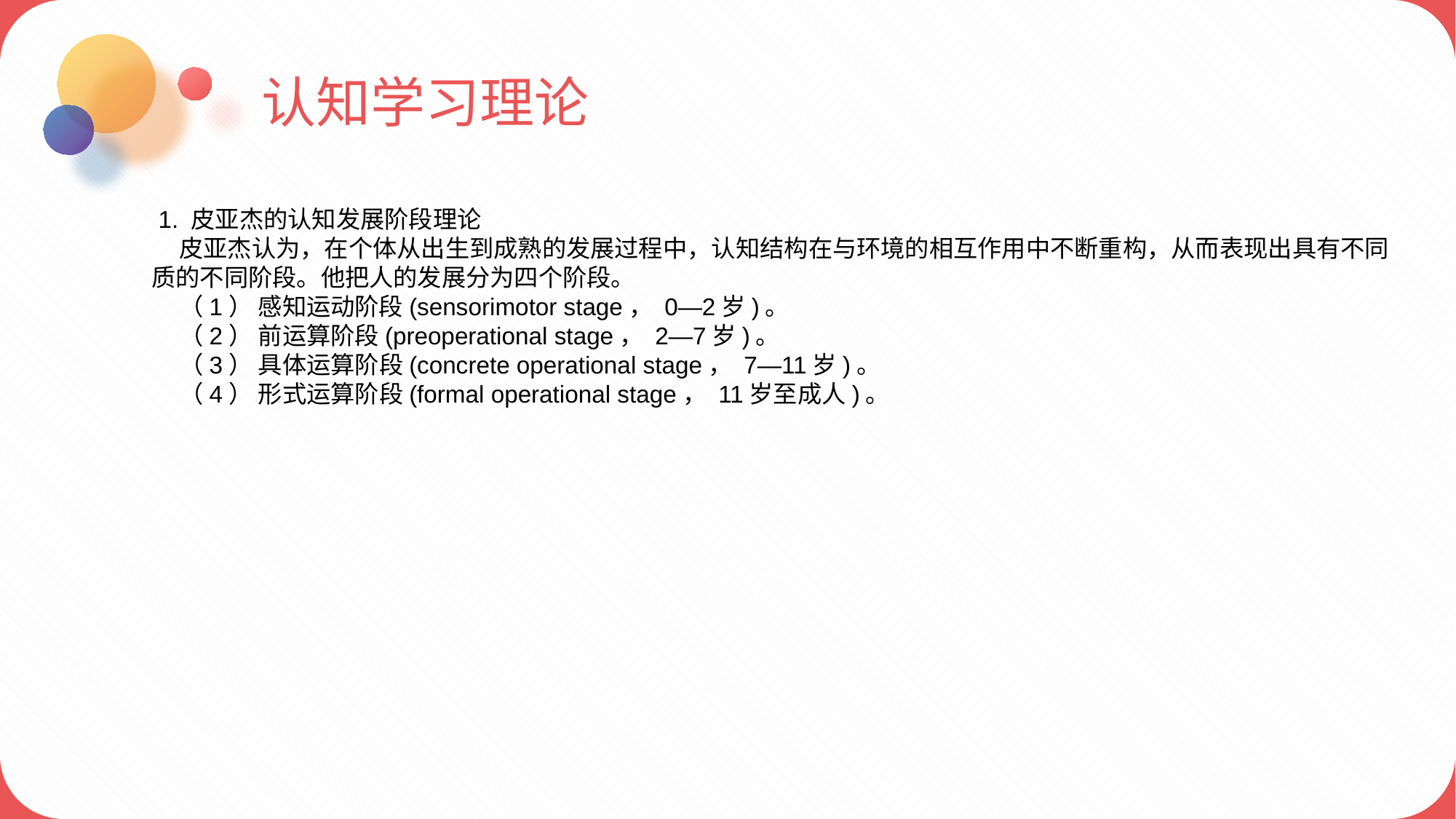

认知学习理论
 1. 皮亚杰的认知发展阶段理论
    皮亚杰认为，在个体从出生到成熟的发展过程中，认知结构在与环境的相互作用中不断重构，从而表现出具有不同质的不同阶段。他把人的发展分为四个阶段。
    （1） 感知运动阶段(sensorimotor stage， 0—2岁)。
    （2） 前运算阶段(preoperational stage， 2—7岁)。
    （3） 具体运算阶段(concrete operational stage， 7—11岁)。
    （4） 形式运算阶段(formal operational stage， 11岁至成人)。